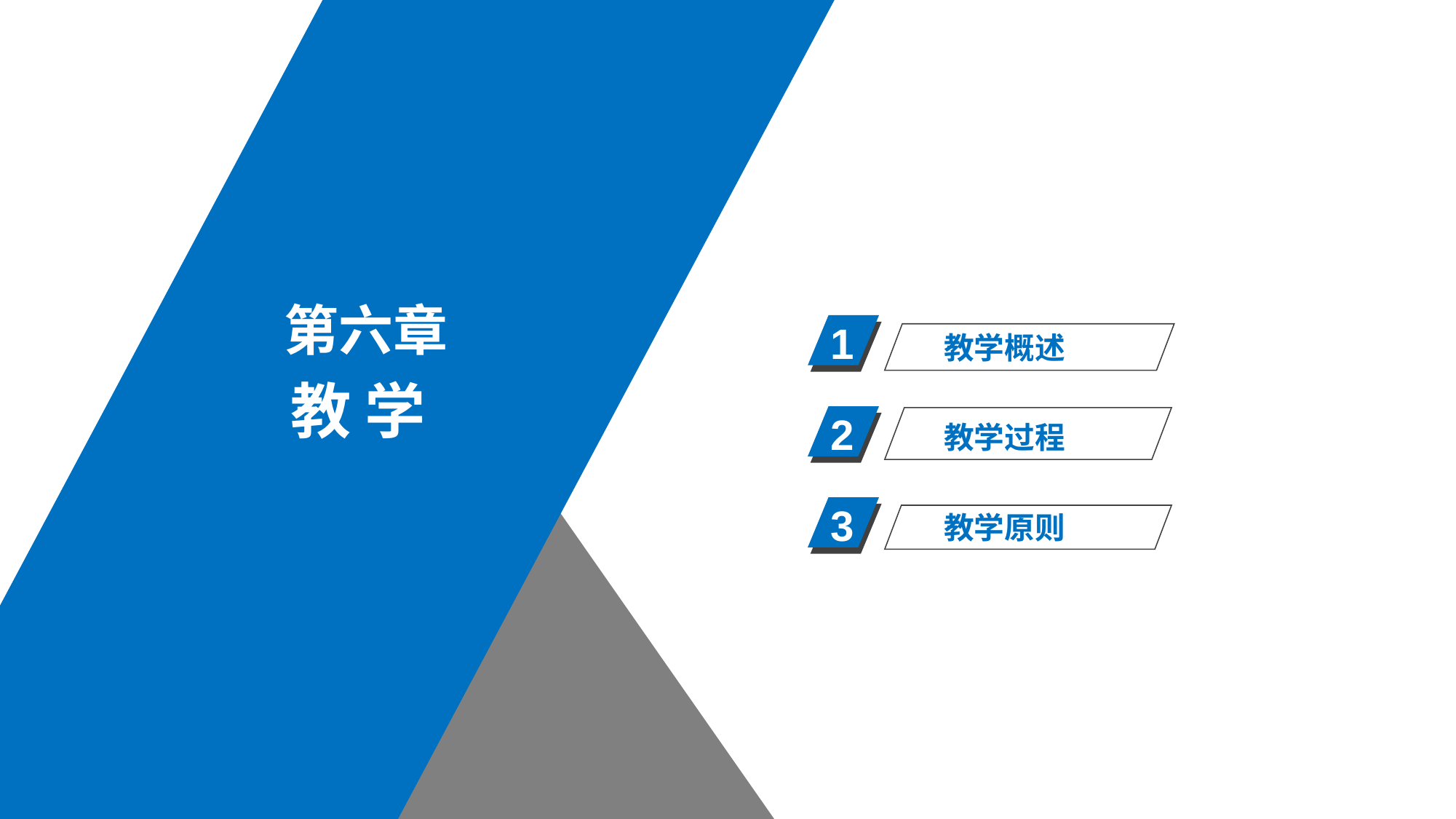

第六章
1

教学概述
教 学
2

教学过程
3

教学原则